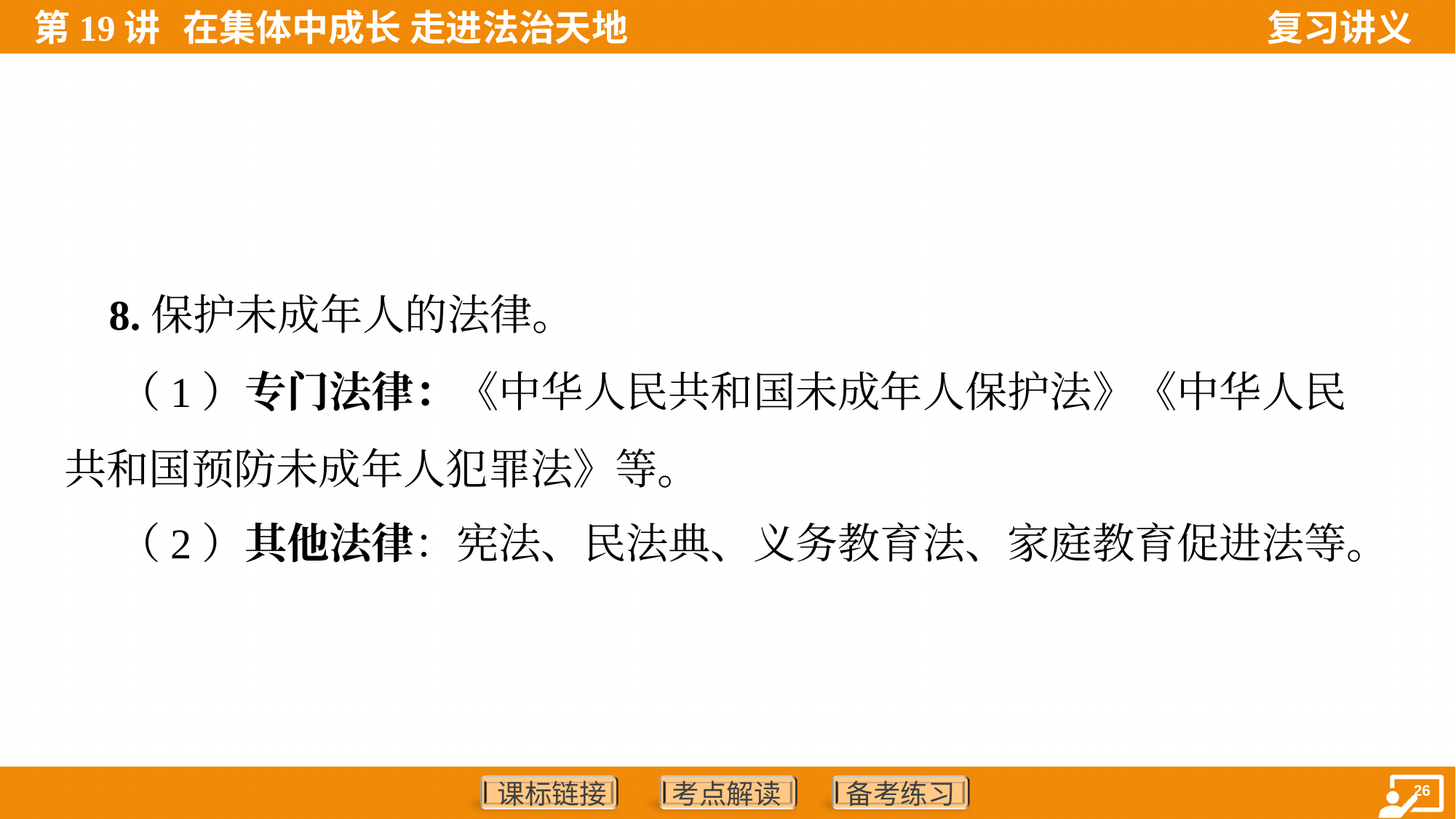

8.保护未成年人的法律。
    （1）专门法律：《中华人民共和国未成年人保护法》《中华人民
共和国预防未成年人犯罪法》等。
    （2）其他法律：宪法、民法典、义务教育法、家庭教育促进法等。